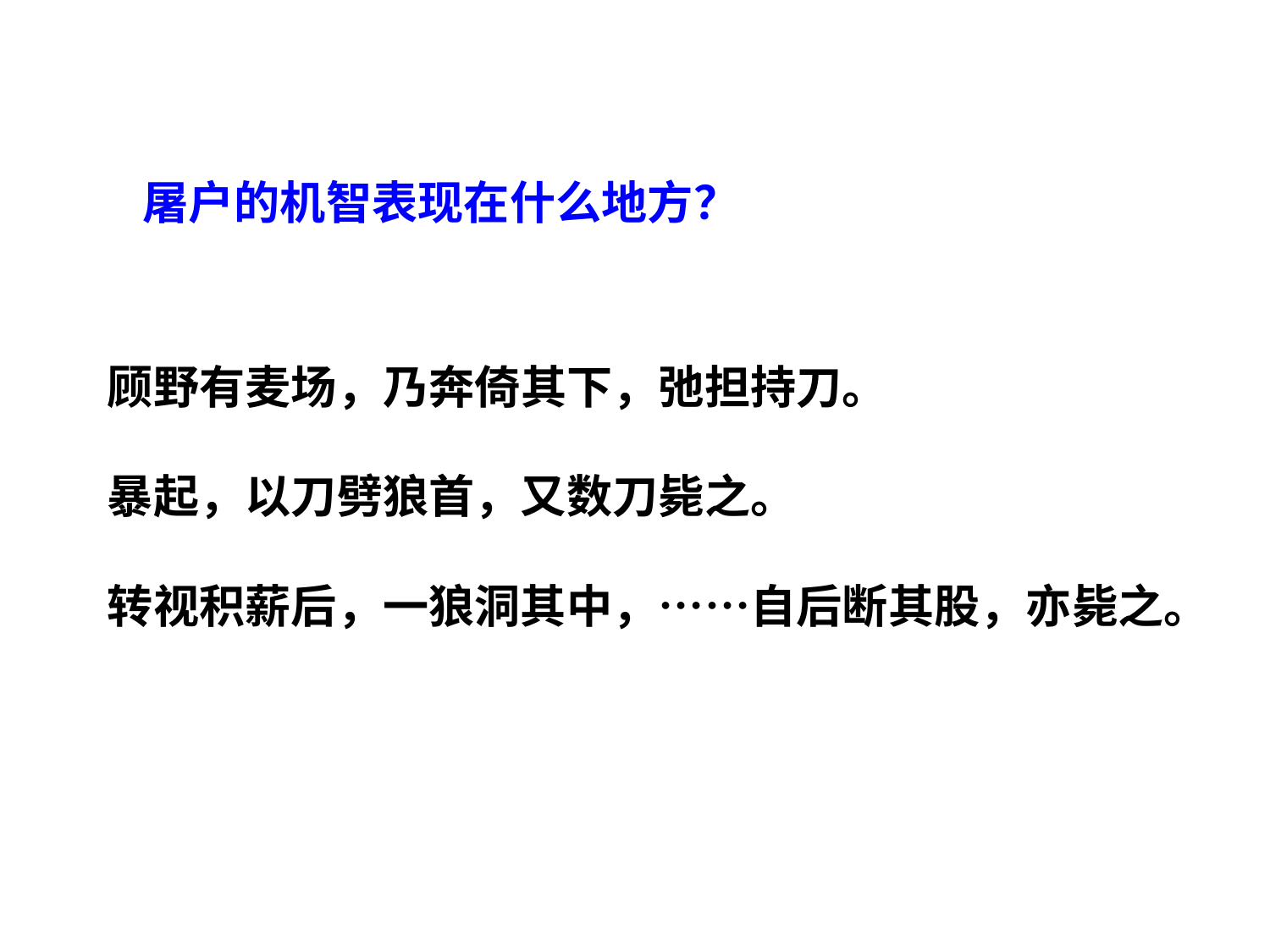

屠户的机智表现在什么地方？
顾野有麦场，乃奔倚其下，弛担持刀。
暴起，以刀劈狼首，又数刀毙之。
转视积薪后，一狼洞其中，……自后断其股，亦毙之。